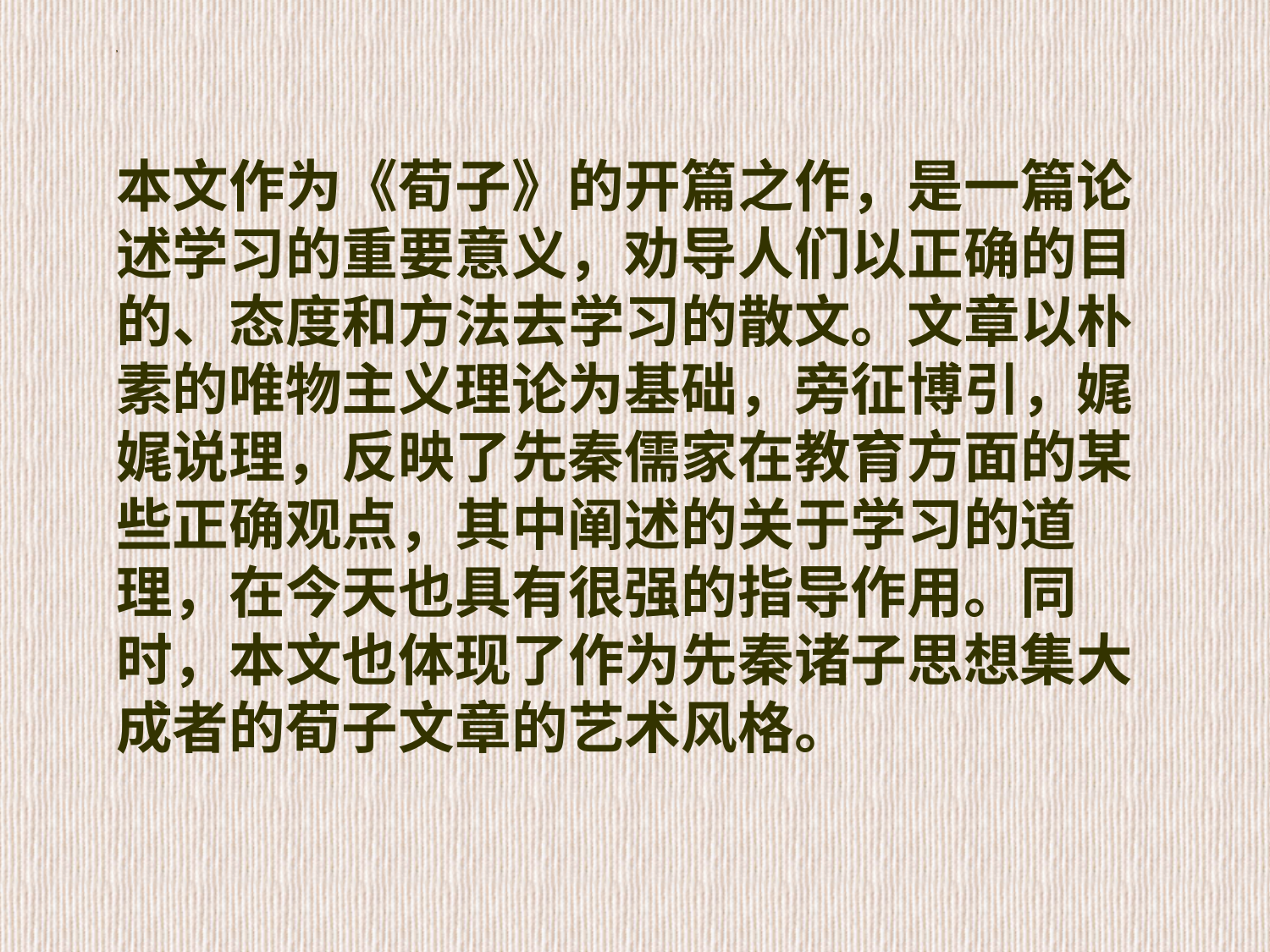

本文作为《荀子》的开篇之作，是一篇论述学习的重要意义，劝导人们以正确的目的、态度和方法去学习的散文。文章以朴素的唯物主义理论为基础，旁征博引，娓娓说理，反映了先秦儒家在教育方面的某些正确观点，其中阐述的关于学习的道理，在今天也具有很强的指导作用。同时，本文也体现了作为先秦诸子思想集大成者的荀子文章的艺术风格。